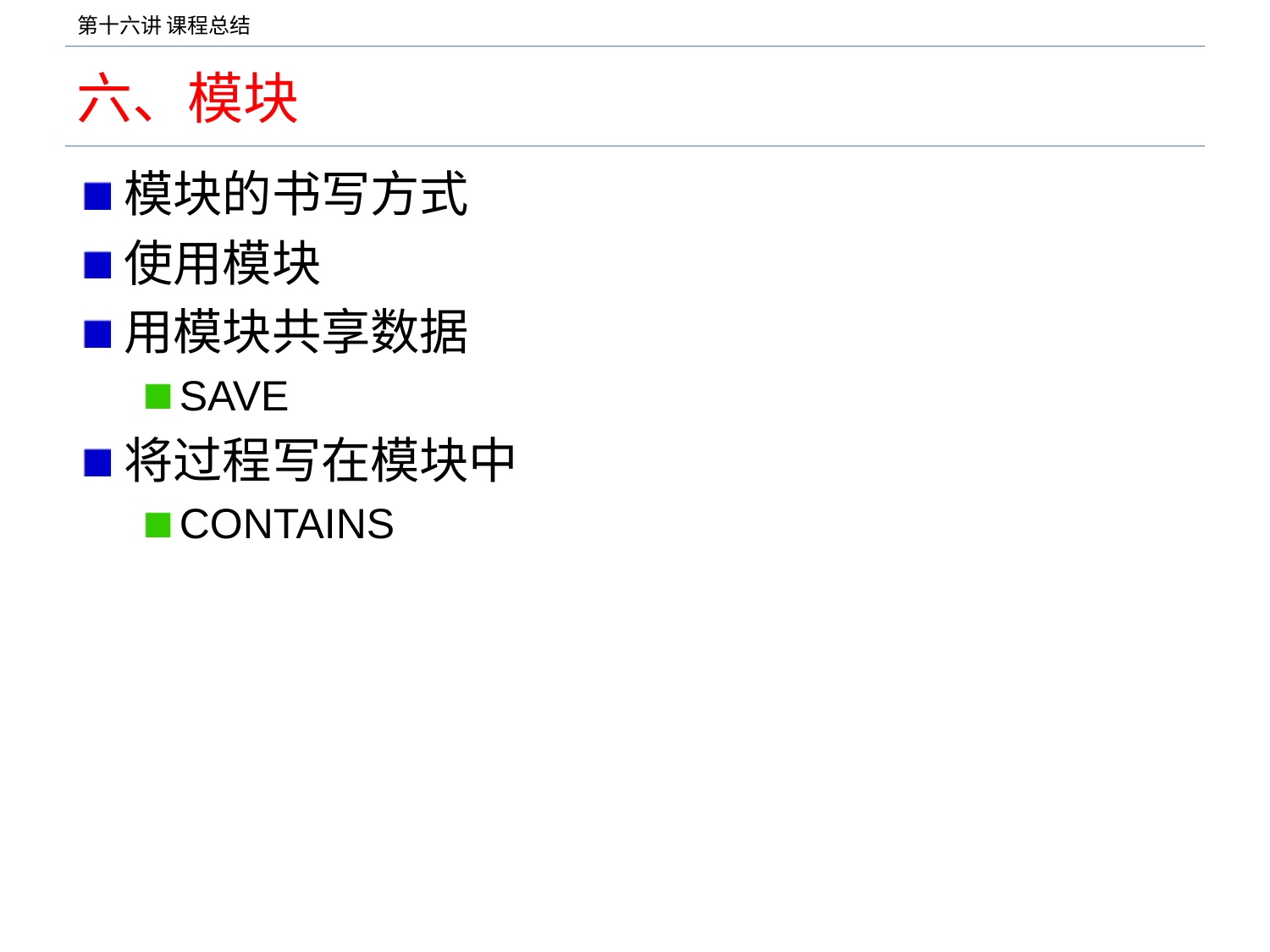

# 六、模块
模块的书写方式
使用模块
用模块共享数据
SAVE
将过程写在模块中
CONTAINS